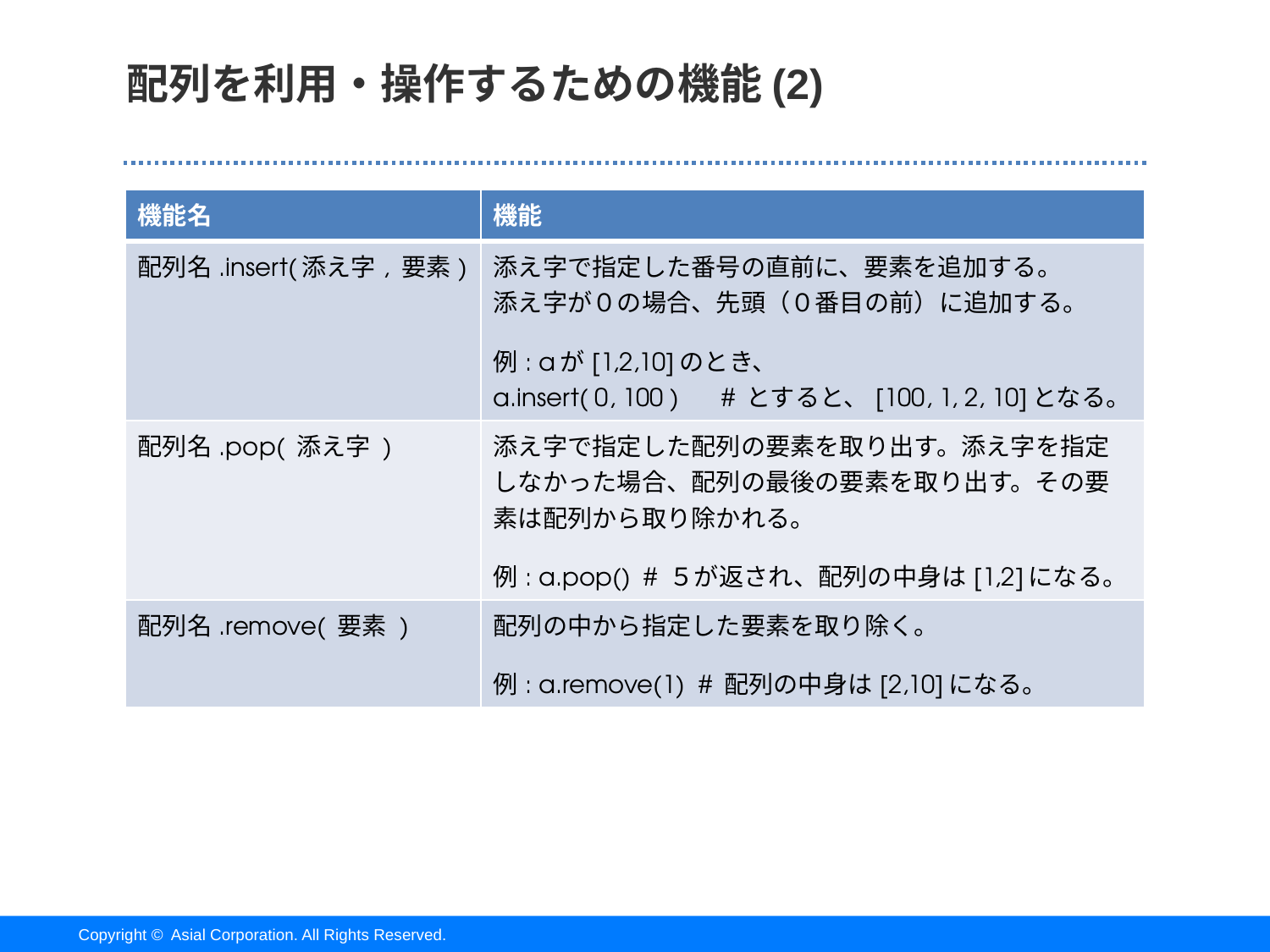

# 配列を利用・操作するための機能(2)
| 機能名 | 機能 |
| --- | --- |
| 配列名.insert(添え字, 要素) | 添え字で指定した番号の直前に、要素を追加する。 添え字が０の場合、先頭（０番目の前）に追加する。 例: aが[1,2,10]のとき、 a.insert( 0, 100 )　 # とすると、[100, 1, 2, 10]となる。 |
| 配列名.pop( 添え字 ) | 添え字で指定した配列の要素を取り出す。添え字を指定しなかった場合、配列の最後の要素を取り出す。その要素は配列から取り除かれる。 例: a.pop() # ５が返され、配列の中身は[1,2]になる。 |
| 配列名.remove( 要素 ) | 配列の中から指定した要素を取り除く。 例: a.remove(1) # 配列の中身は[2,10]になる。 |